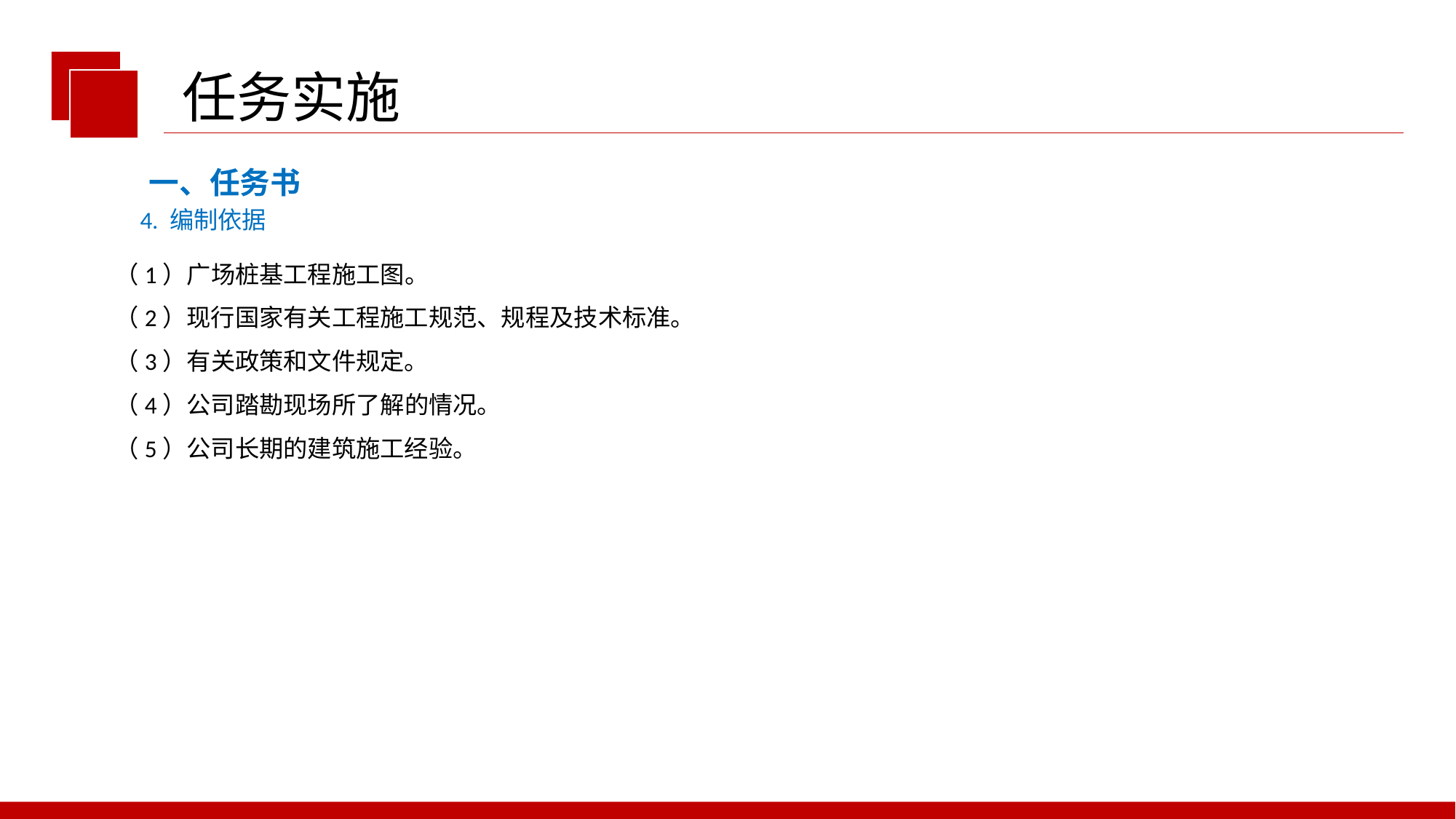

任务实施
一、任务书
4. 编制依据
（1）广场桩基工程施工图。
（2）现行国家有关工程施工规范、规程及技术标准。
（3）有关政策和文件规定。
（4）公司踏勘现场所了解的情况。
（5）公司长期的建筑施工经验。